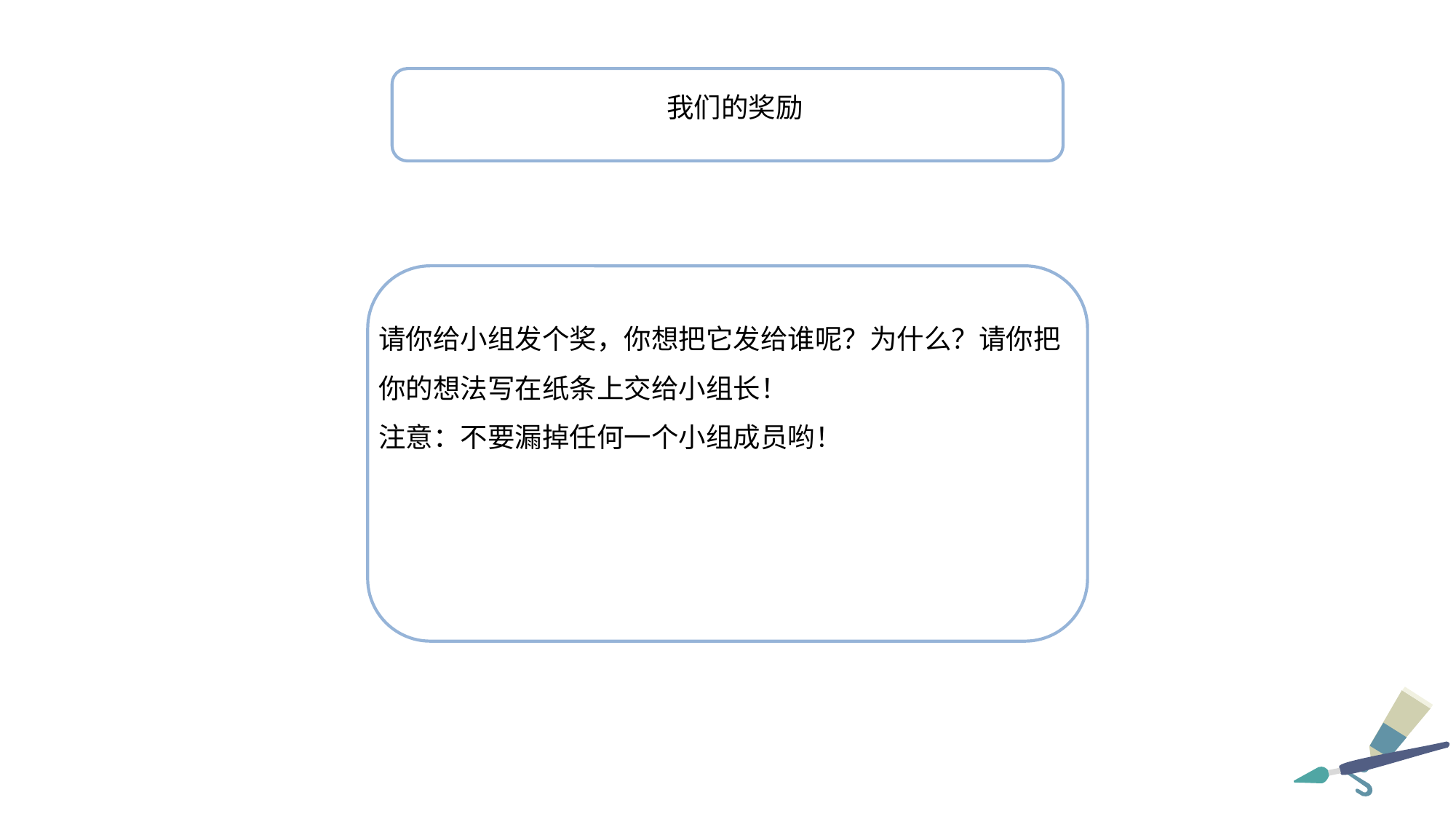

我们的奖励

请你给小组发个奖，你想把它发给谁呢？为什么？请你把你的想法写在纸条上交给小组长！
注意：不要漏掉任何一个小组成员哟！